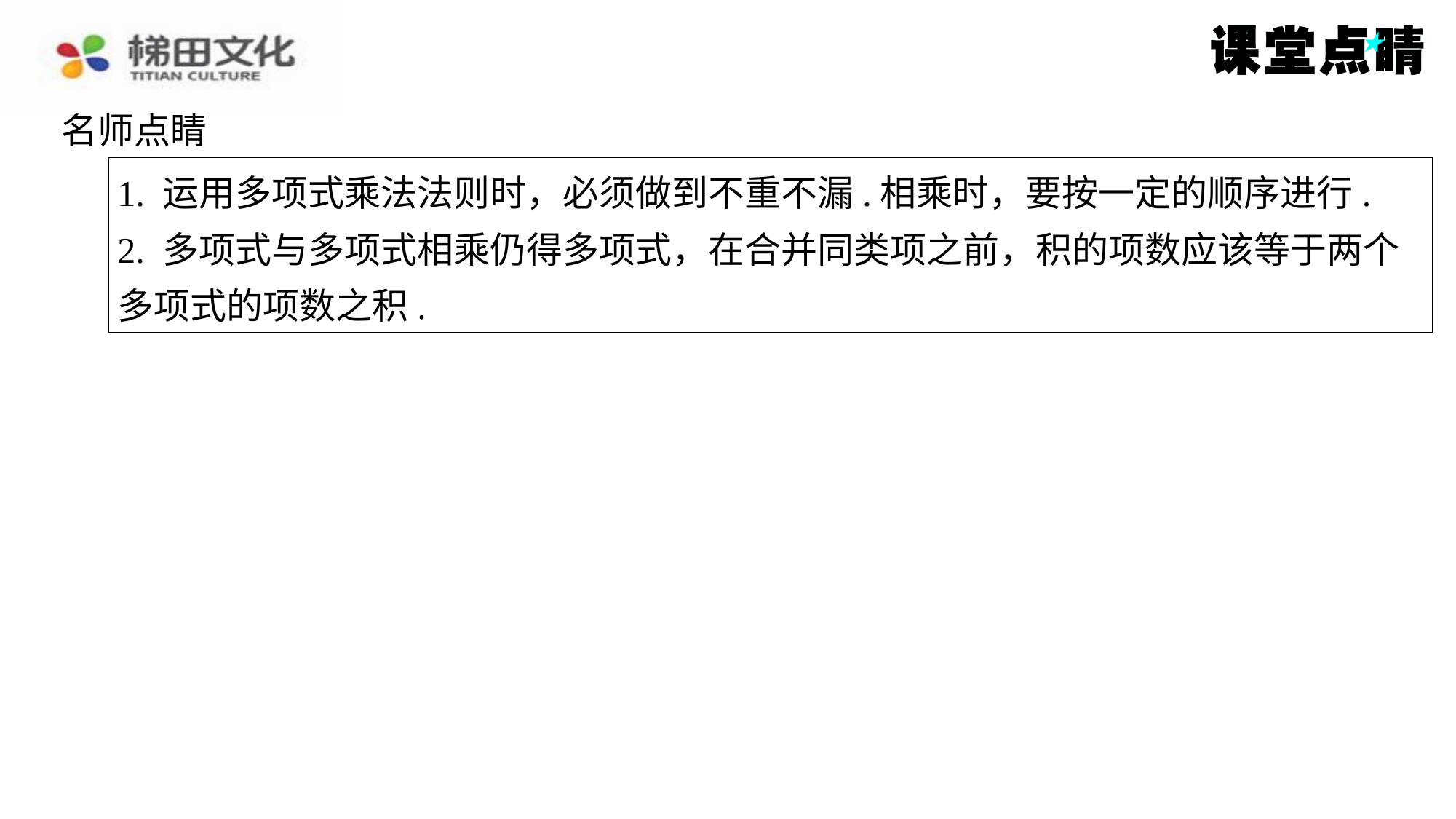

名师点睛
1. 运用多项式乘法法则时，必须做到不重不漏.相乘时，要按一定的顺序进行.
2. 多项式与多项式相乘仍得多项式，在合并同类项之前，积的项数应该等于两个
多项式的项数之积.